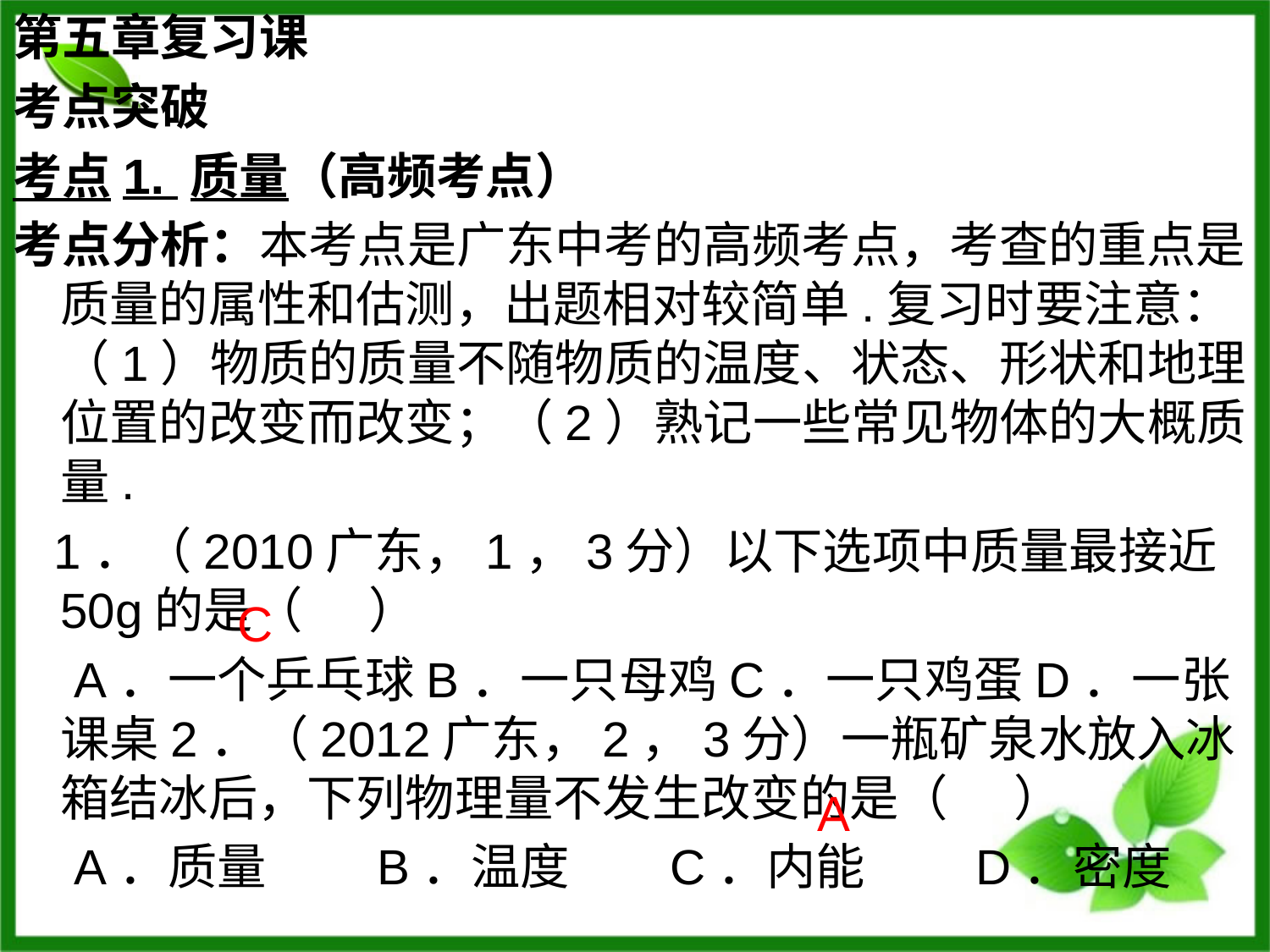

第五章复习课
考点突破
考点1. 质量（高频考点）
考点分析：本考点是广东中考的高频考点，考查的重点是质量的属性和估测，出题相对较简单.复习时要注意：（1）物质的质量不随物质的温度、状态、形状和地理位置的改变而改变；（2）熟记一些常见物体的大概质量.
   1．（2010广东，1，3分）以下选项中质量最接近50g的是（      ）
　A．一个乒乓球B．一只母鸡C．一只鸡蛋D．一张课桌2．（2012广东，2，3分）一瓶矿泉水放入冰箱结冰后，下列物理量不发生改变的是（      ）
　A．质量         B．温度        C．内能         D．密度
C
A